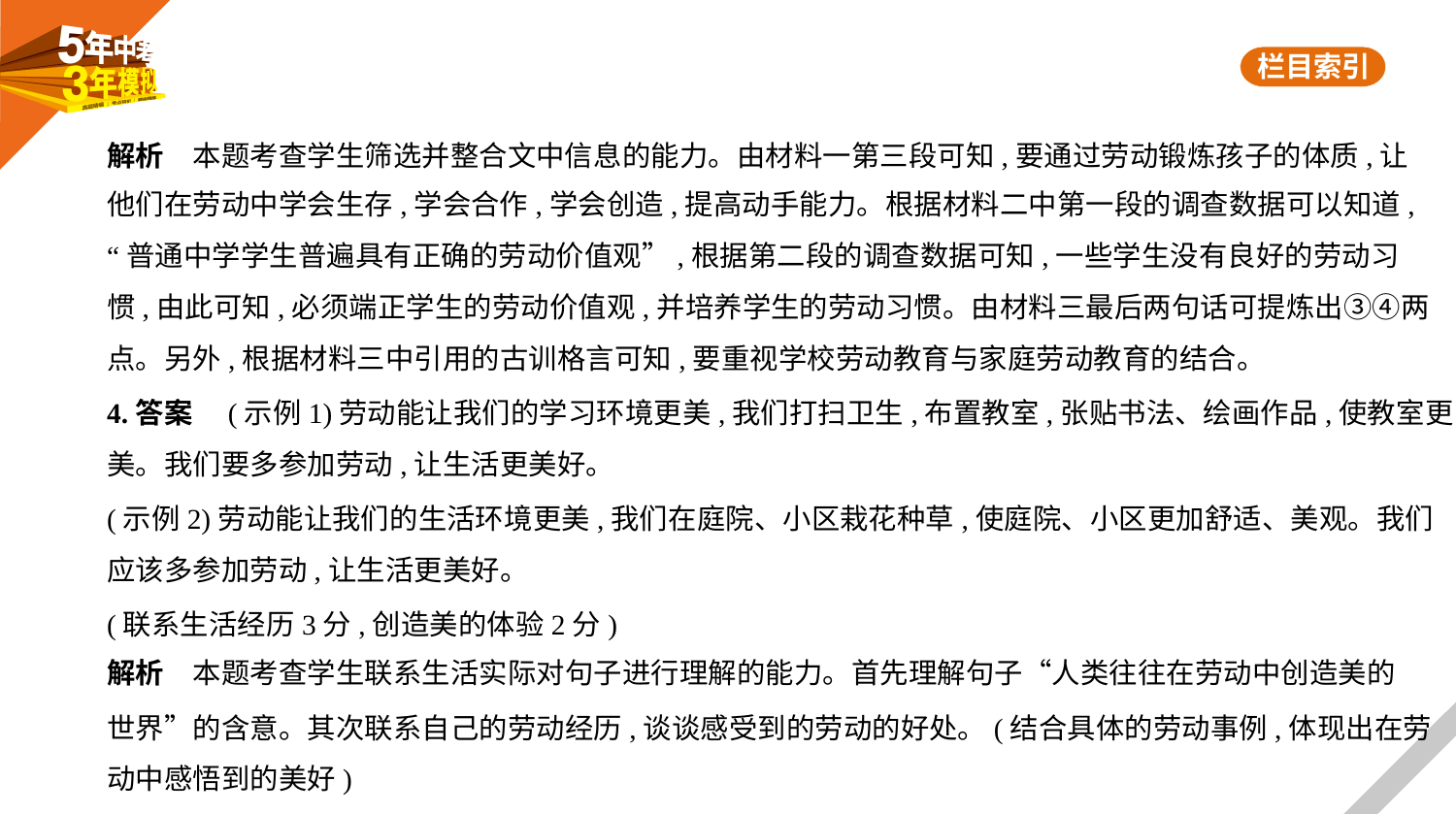

解析　本题考查学生筛选并整合文中信息的能力。由材料一第三段可知,要通过劳动锻炼孩子的体质,让
他们在劳动中学会生存,学会合作,学会创造,提高动手能力。根据材料二中第一段的调查数据可以知道,
“普通中学学生普遍具有正确的劳动价值观”,根据第二段的调查数据可知,一些学生没有良好的劳动习
惯,由此可知,必须端正学生的劳动价值观,并培养学生的劳动习惯。由材料三最后两句话可提炼出③④两
点。另外,根据材料三中引用的古训格言可知,要重视学校劳动教育与家庭劳动教育的结合。
4.答案　(示例1)劳动能让我们的学习环境更美,我们打扫卫生,布置教室,张贴书法、绘画作品,使教室更
美。我们要多参加劳动,让生活更美好。
(示例2)劳动能让我们的生活环境更美,我们在庭院、小区栽花种草,使庭院、小区更加舒适、美观。我们
应该多参加劳动,让生活更美好。
(联系生活经历3分,创造美的体验2分)
解析　本题考查学生联系生活实际对句子进行理解的能力。首先理解句子“人类往往在劳动中创造美的
世界”的含意。其次联系自己的劳动经历,谈谈感受到的劳动的好处。(结合具体的劳动事例,体现出在劳
动中感悟到的美好)